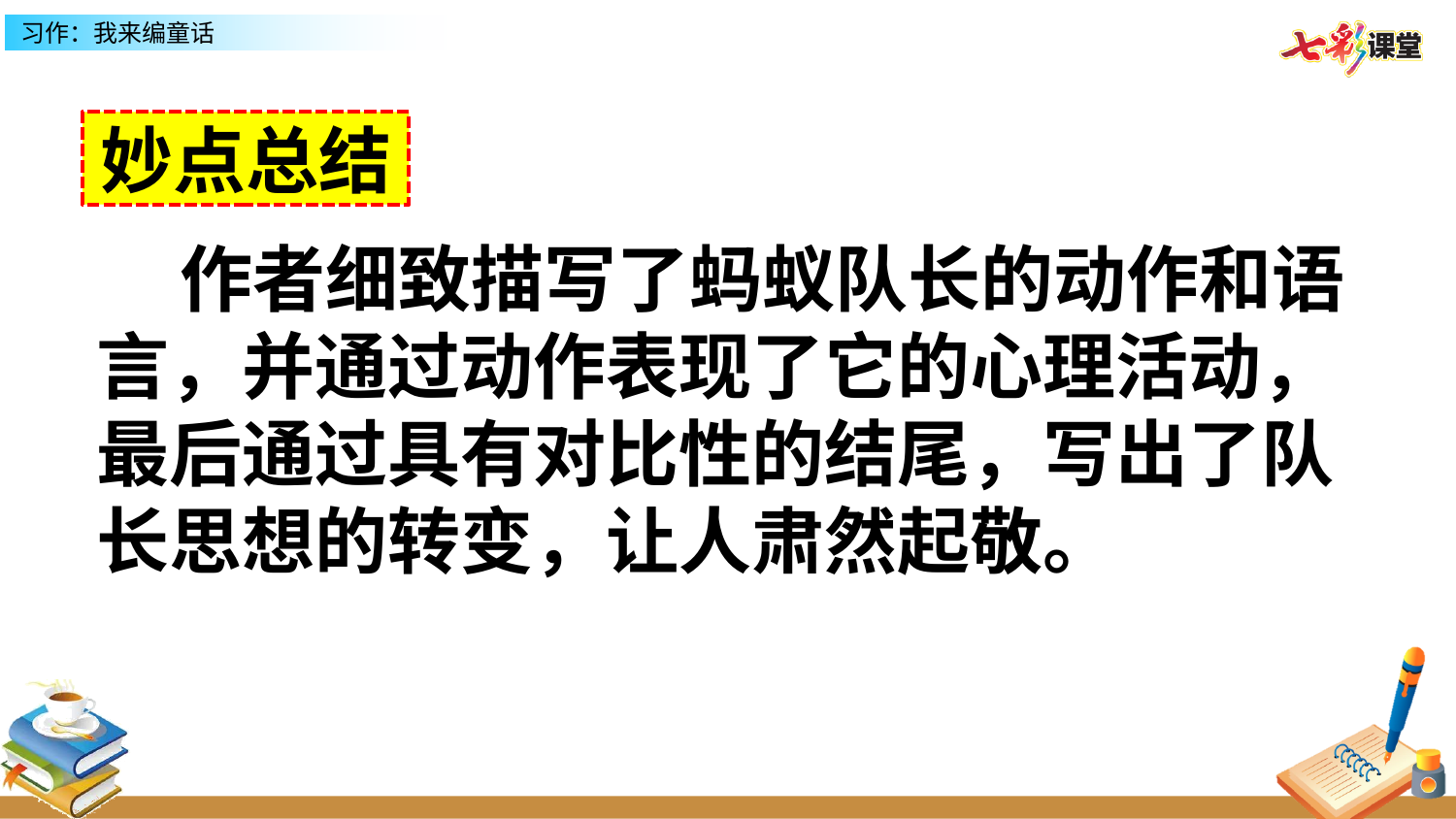

妙点总结
    作者细致描写了蚂蚁队长的动作和语言，并通过动作表现了它的心理活动，最后通过具有对比性的结尾，写出了队长思想的转变，让人肃然起敬。